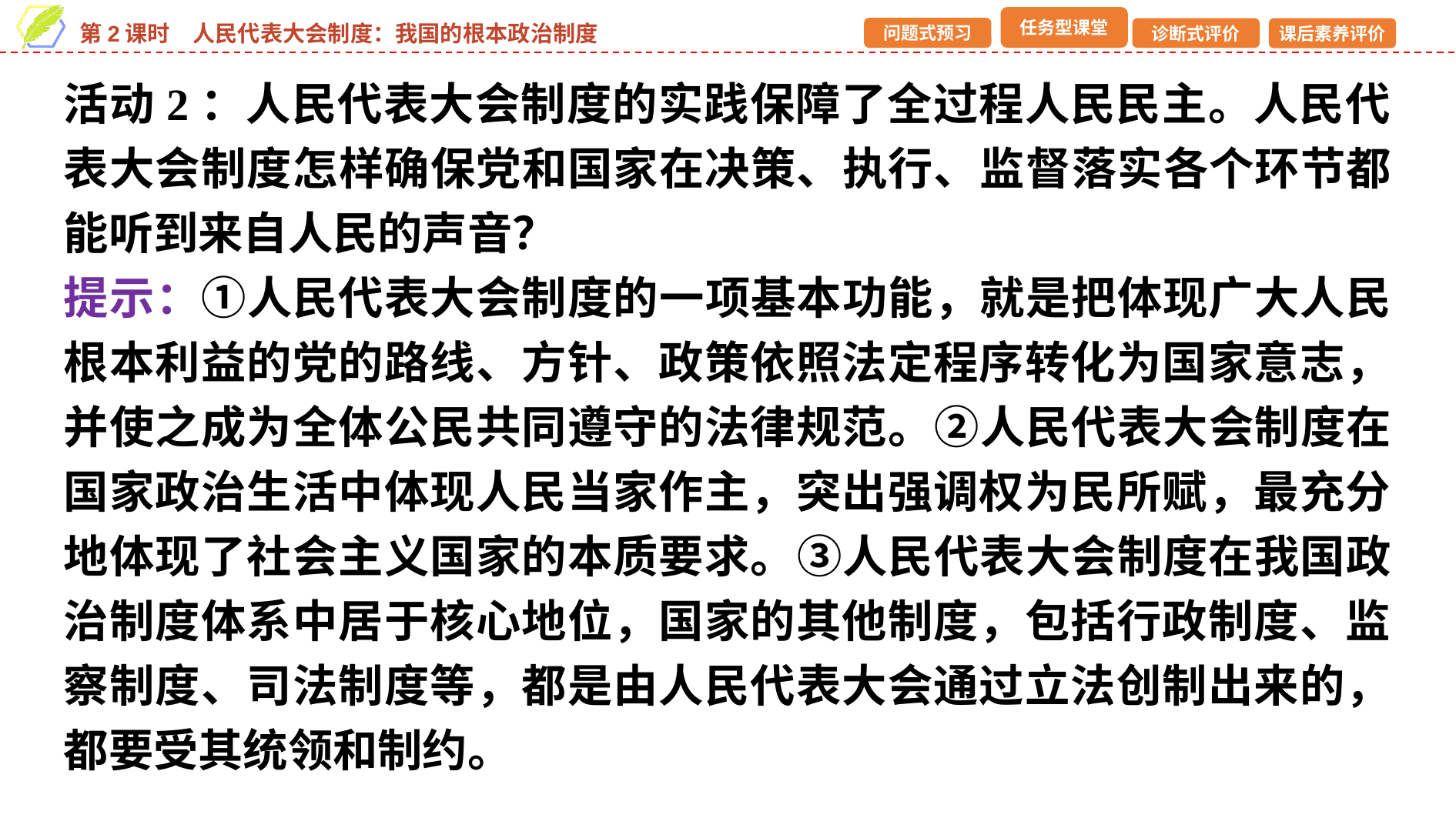

活动2：人民代表大会制度的实践保障了全过程人民民主。人民代表大会制度怎样确保党和国家在决策、执行、监督落实各个环节都能听到来自人民的声音？
提示：①人民代表大会制度的一项基本功能，就是把体现广大人民根本利益的党的路线、方针、政策依照法定程序转化为国家意志，并使之成为全体公民共同遵守的法律规范。②人民代表大会制度在国家政治生活中体现人民当家作主，突出强调权为民所赋，最充分地体现了社会主义国家的本质要求。③人民代表大会制度在我国政治制度体系中居于核心地位，国家的其他制度，包括行政制度、监察制度、司法制度等，都是由人民代表大会通过立法创制出来的，都要受其统领和制约。